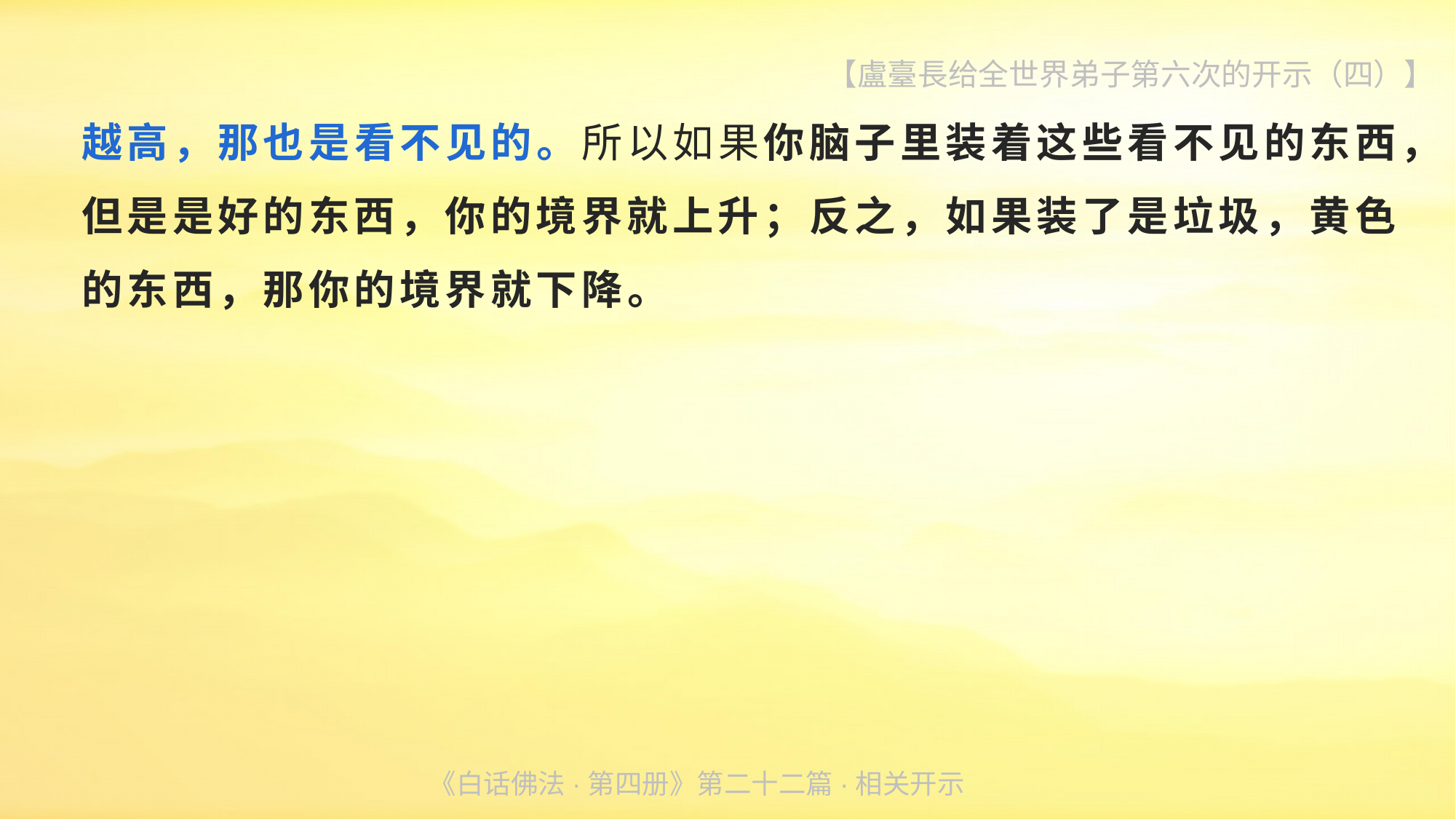

【盧臺長给全世界弟子第六次的开示（四）】
越高，那也是看不见的。所以如果你脑子里装着这些看不见的东西，但是是好的东西，你的境界就上升；反之，如果装了是垃圾，黄色的东西，那你的境界就下降。
《白话佛法·第四册》第二十二篇·相关开示